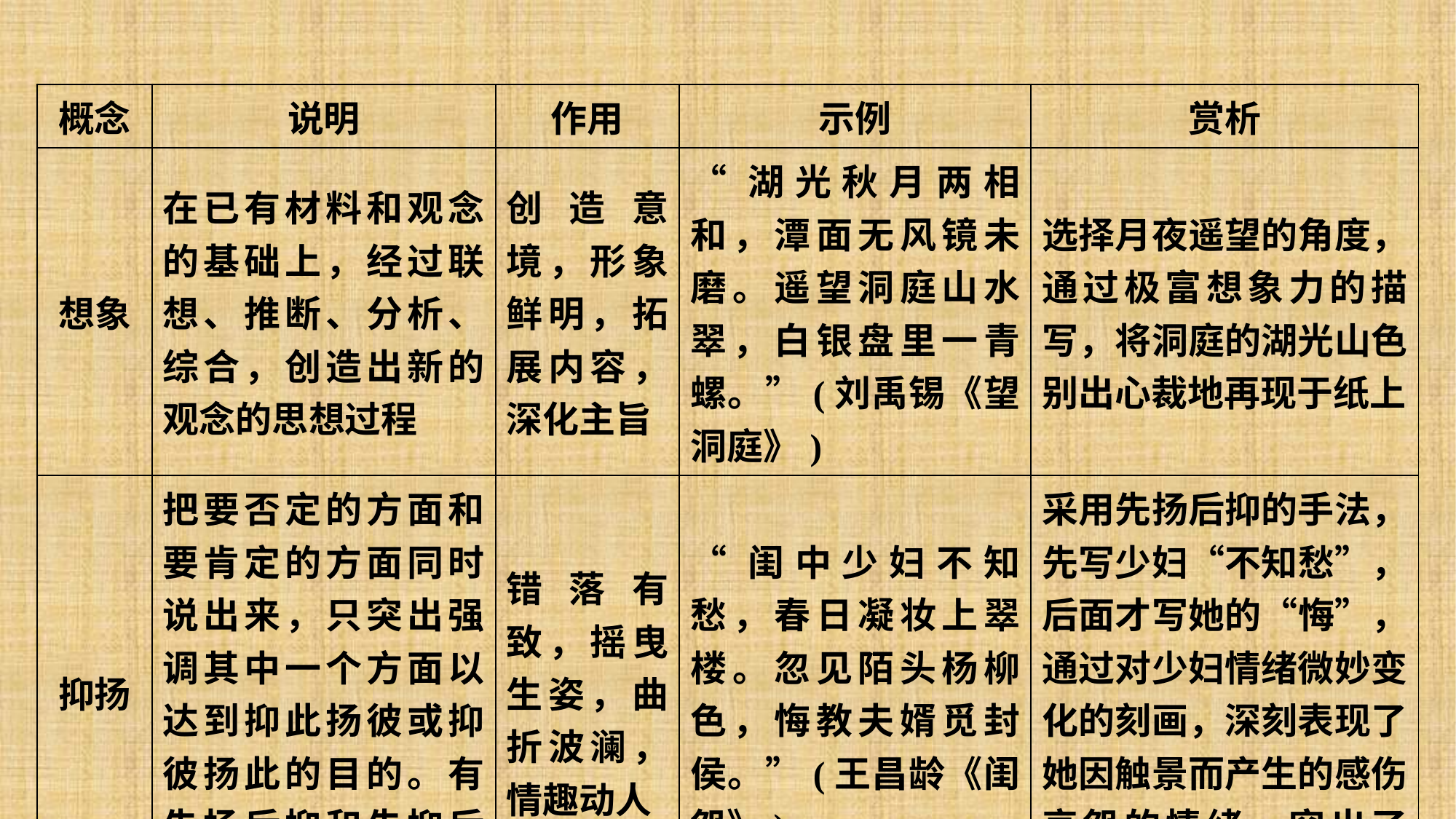

| 概念 | 说明 | 作用 | 示例 | 赏析 |
| --- | --- | --- | --- | --- |
| 想象 | 在已有材料和观念的基础上，经过联想、推断、分析、综合，创造出新的观念的思想过程 | 创造意境，形象鲜明，拓展内容，深化主旨 | “湖光秋月两相和，潭面无风镜未磨。遥望洞庭山水翠，白银盘里一青螺。”(刘禹锡《望洞庭》) | 选择月夜遥望的角度，通过极富想象力的描写，将洞庭的湖光山色别出心裁地再现于纸上 |
| 抑扬 | 把要否定的方面和要肯定的方面同时说出来，只突出强调其中一个方面以达到抑此扬彼或抑彼扬此的目的。有先扬后抑和先抑后扬之分 | 错落有致，摇曳生姿，曲折波澜，情趣动人 | “闺中少妇不知愁，春日凝妆上翠楼。忽见陌头杨柳色，悔教夫婿觅封侯。”(王昌龄《闺怨》) | 采用先扬后抑的手法，先写少妇“不知愁”，后面才写她的“悔”，通过对少妇情绪微妙变化的刻画，深刻表现了她因触景而产生的感伤哀怨的情绪，突出了“闺怨”的主题 |